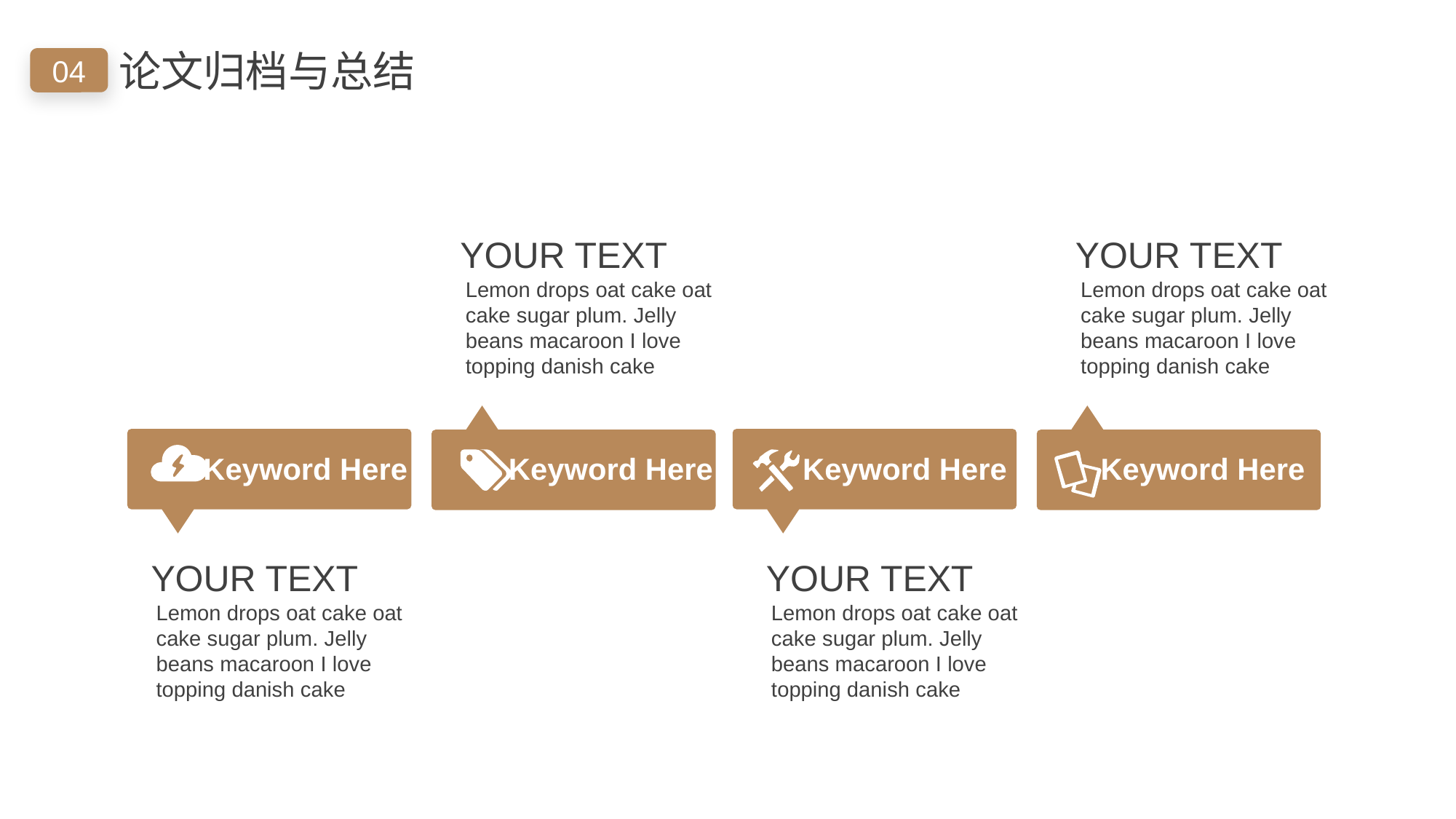

论文归档与总结
04
 YOUR TEXT
Lemon drops oat cake oat cake sugar plum. Jelly beans macaroon I love topping danish cake
 YOUR TEXT
Lemon drops oat cake oat cake sugar plum. Jelly beans macaroon I love topping danish cake

Keyword Here

Keyword Here

Keyword Here
Keyword Here

 YOUR TEXT
Lemon drops oat cake oat cake sugar plum. Jelly beans macaroon I love topping danish cake
 YOUR TEXT
Lemon drops oat cake oat cake sugar plum. Jelly beans macaroon I love topping danish cake